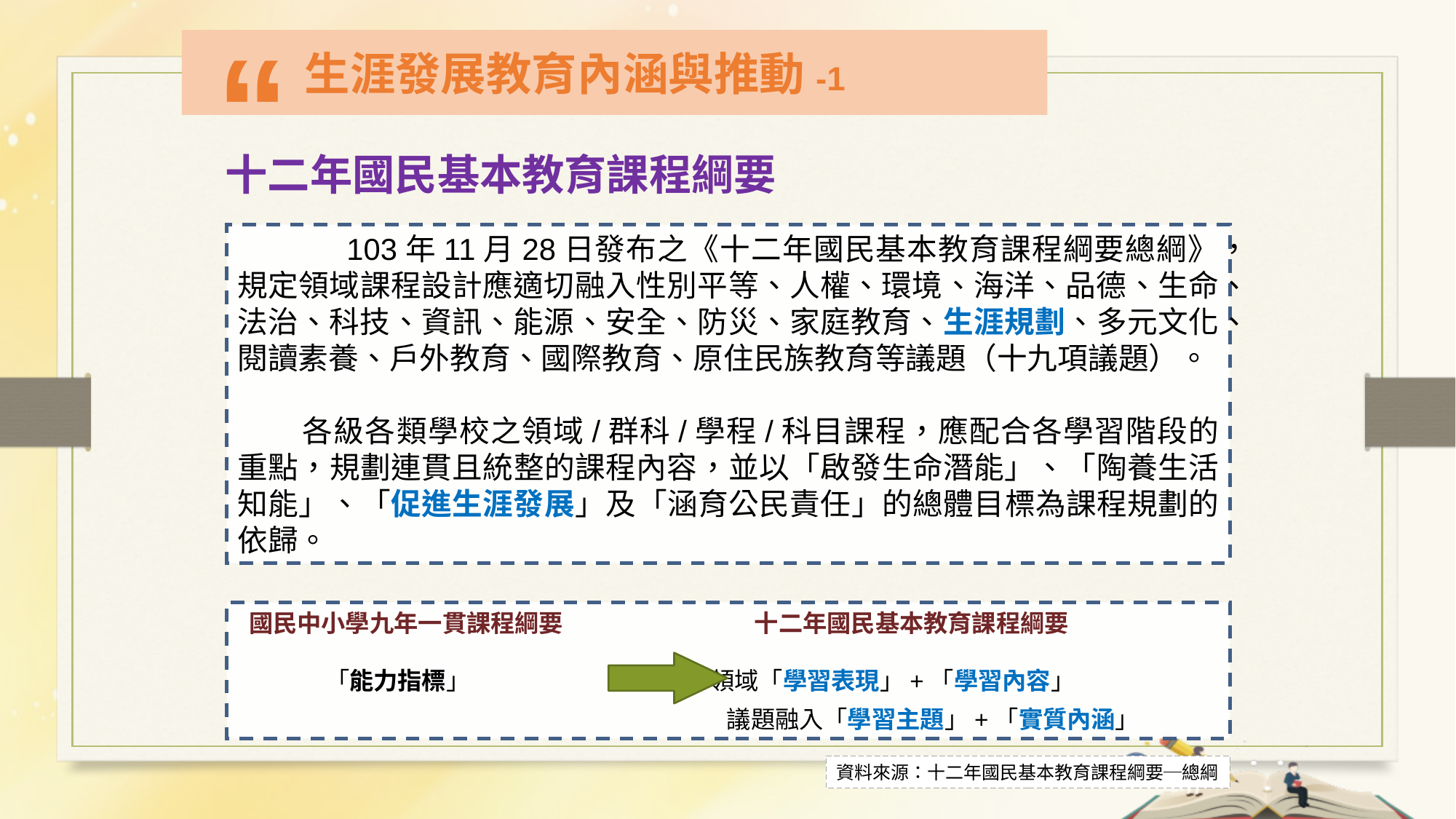

“
生涯發展教育內涵與推動-1

十二年國民基本教育課程綱要
	103年11月28日發布之《十二年國民基本教育課程綱要總綱》，規定領域課程設計應適切融入性別平等、人權、環境、海洋、品德、生命、法治、科技、資訊、能源、安全、防災、家庭教育、生涯規劃、多元文化、閱讀素養、戶外教育、國際教育、原住民族教育等議題（十九項議題）。

各級各類學校之領域/群科/學程/科目課程，應配合各學習階段的重點，規劃連貫且統整的課程內容，並以「啟發生命潛能」、「陶養生活知能」、「促進生涯發展」及「涵育公民責任」的總體目標為課程規劃的依歸。
 國民中小學九年一貫課程綱要                                   十二年國民基本教育課程綱要

               「能力指標」                                            領域「學習表現」+「學習內容」
                                                                          議題融入「學習主題」+「實質內涵」

資料來源：十二年國民基本教育課程綱要─總綱